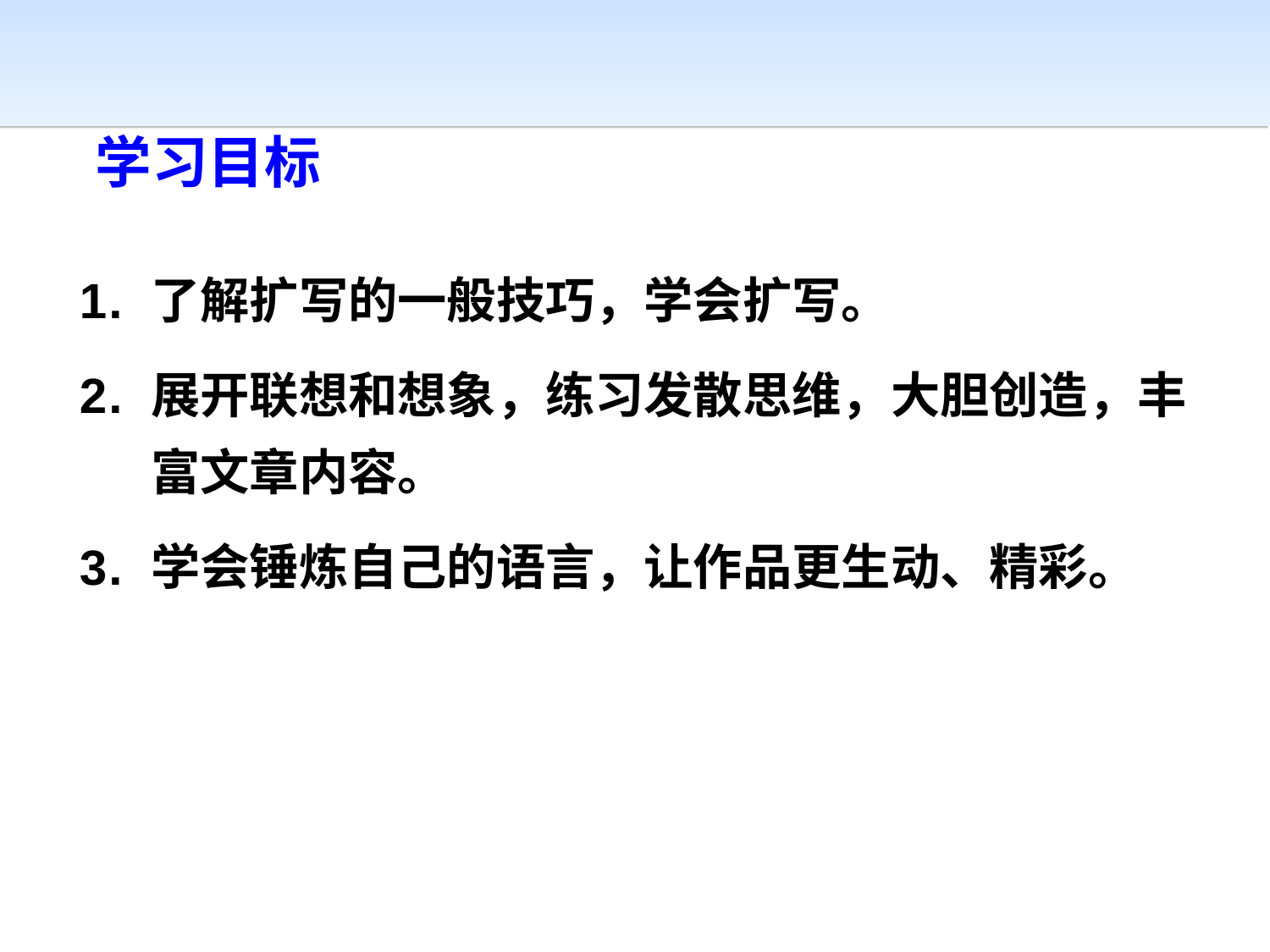

学习目标
了解扩写的一般技巧，学会扩写。
展开联想和想象，练习发散思维，大胆创造，丰富文章内容。
学会锤炼自己的语言，让作品更生动、精彩。